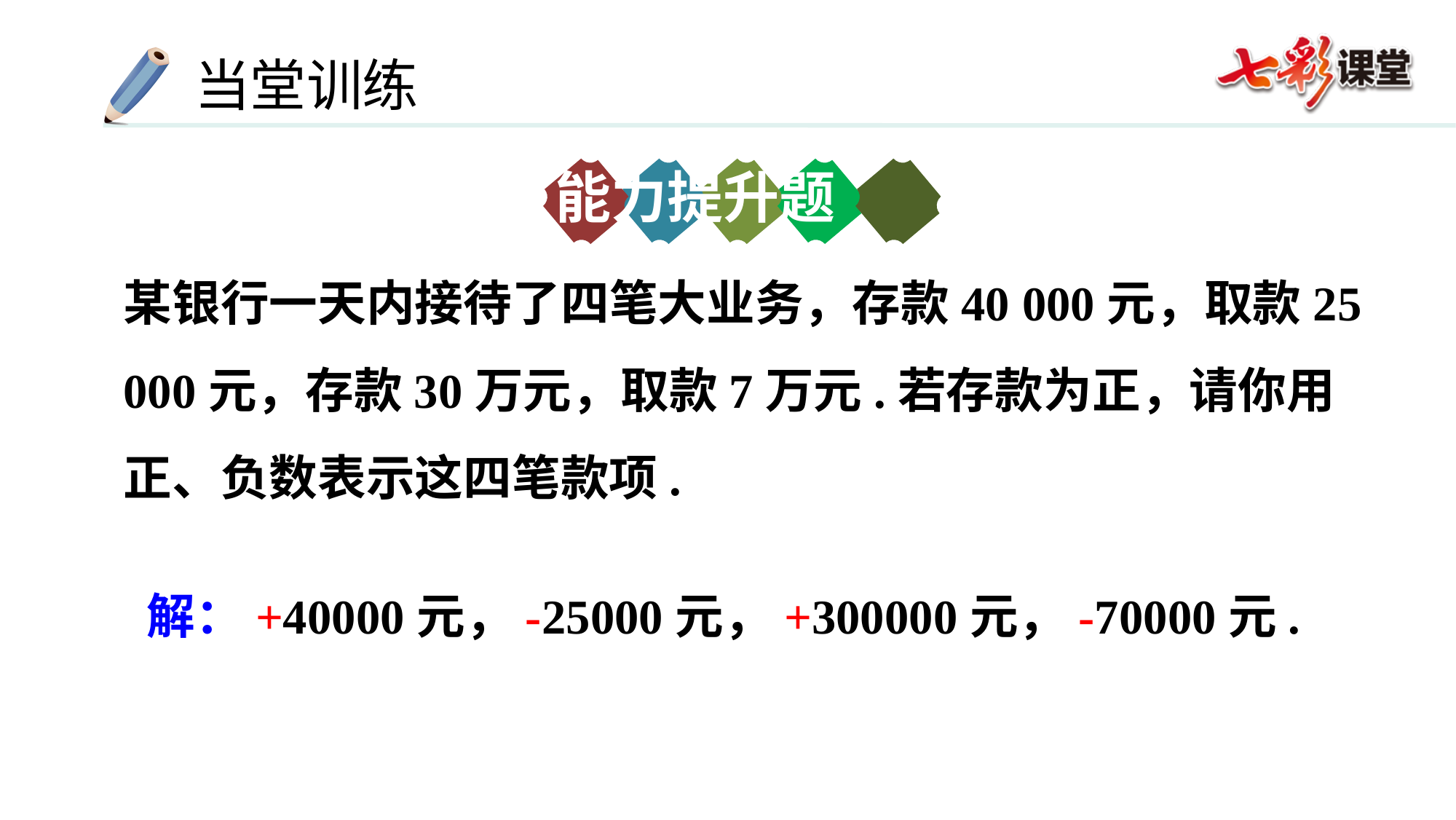

能力提升题

某银行一天内接待了四笔大业务，存款40 000元，取款25 000元，存款30万元，取款7万元.若存款为正，请你用正、负数表示这四笔款项.
解：+40000元，-25000元，+300000元，-70000元.